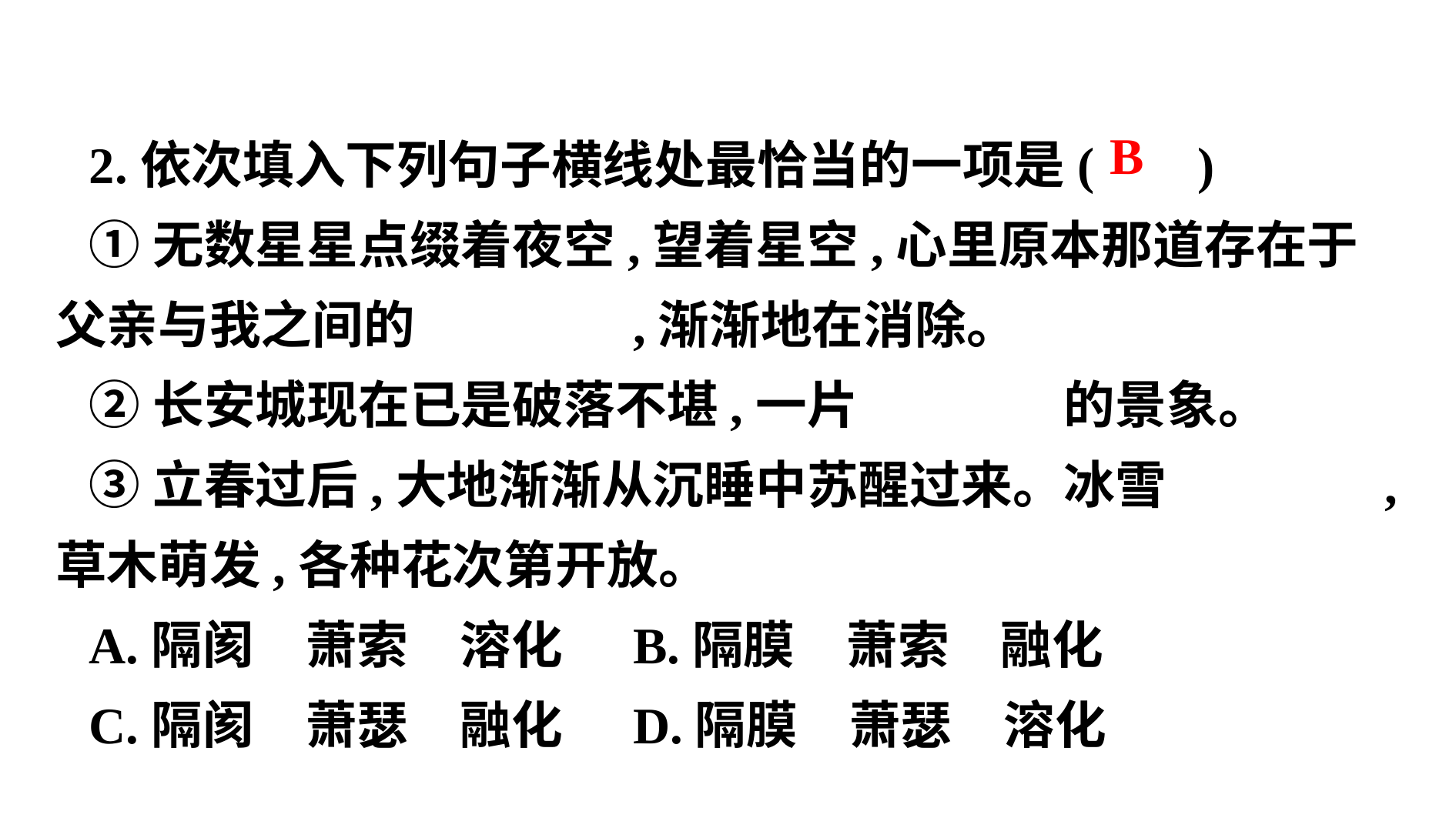

2.依次填入下列句子横线处最恰当的一项是(        )
①无数星星点缀着夜空,望着星空,心里原本那道存在于父亲与我之间的　　　　,渐渐地在消除。
②长安城现在已是破落不堪,一片　　　　的景象。
③立春过后,大地渐渐从沉睡中苏醒过来。冰雪　　　　,草木萌发,各种花次第开放。
A.隔阂　萧索　溶化	B.隔膜　萧索　融化
C.隔阂　萧瑟　融化	D.隔膜　萧瑟　溶化
   B